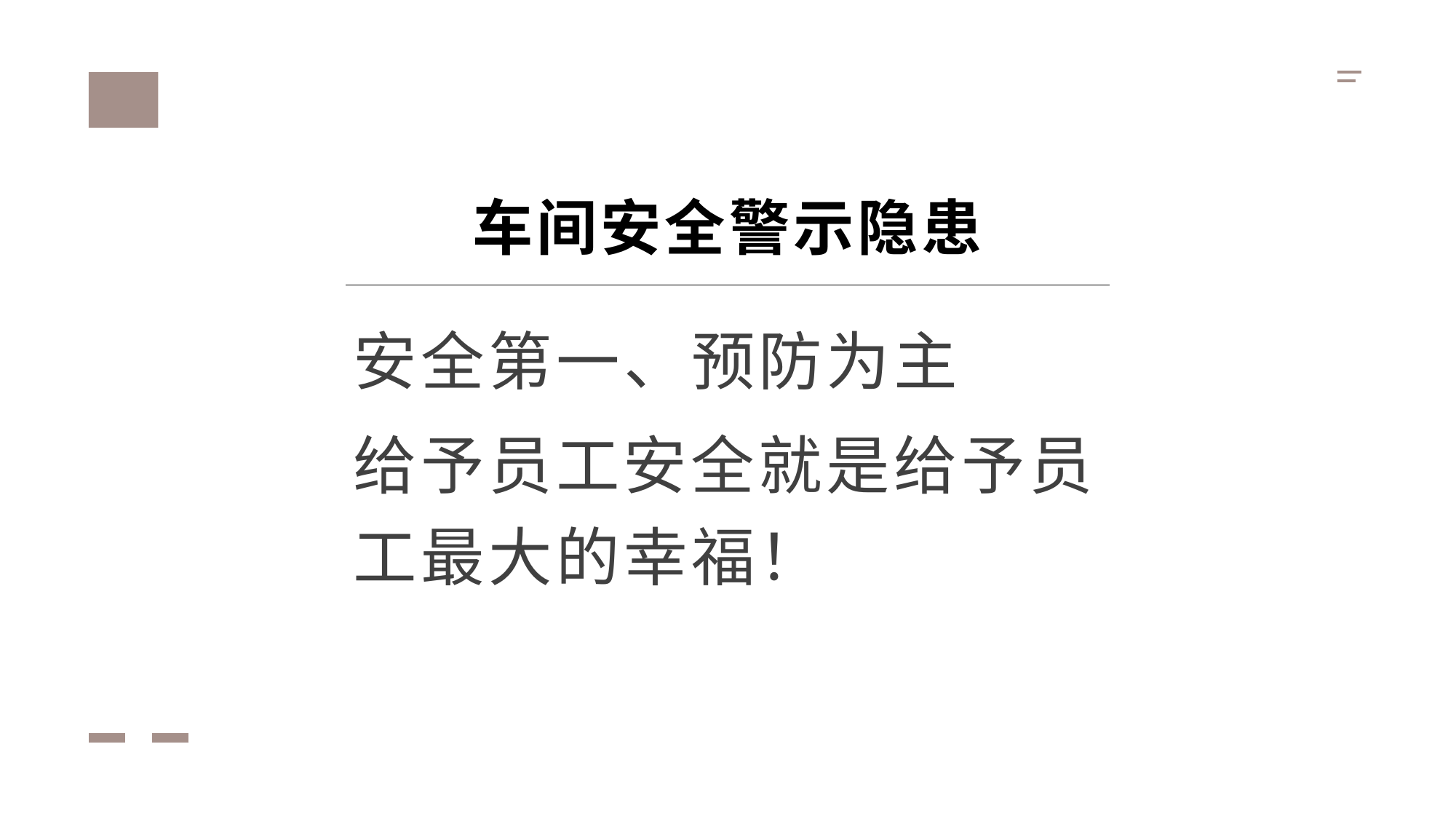

车间安全警示隐患
安全第一、预防为主
给予员工安全就是给予员工最大的幸福！